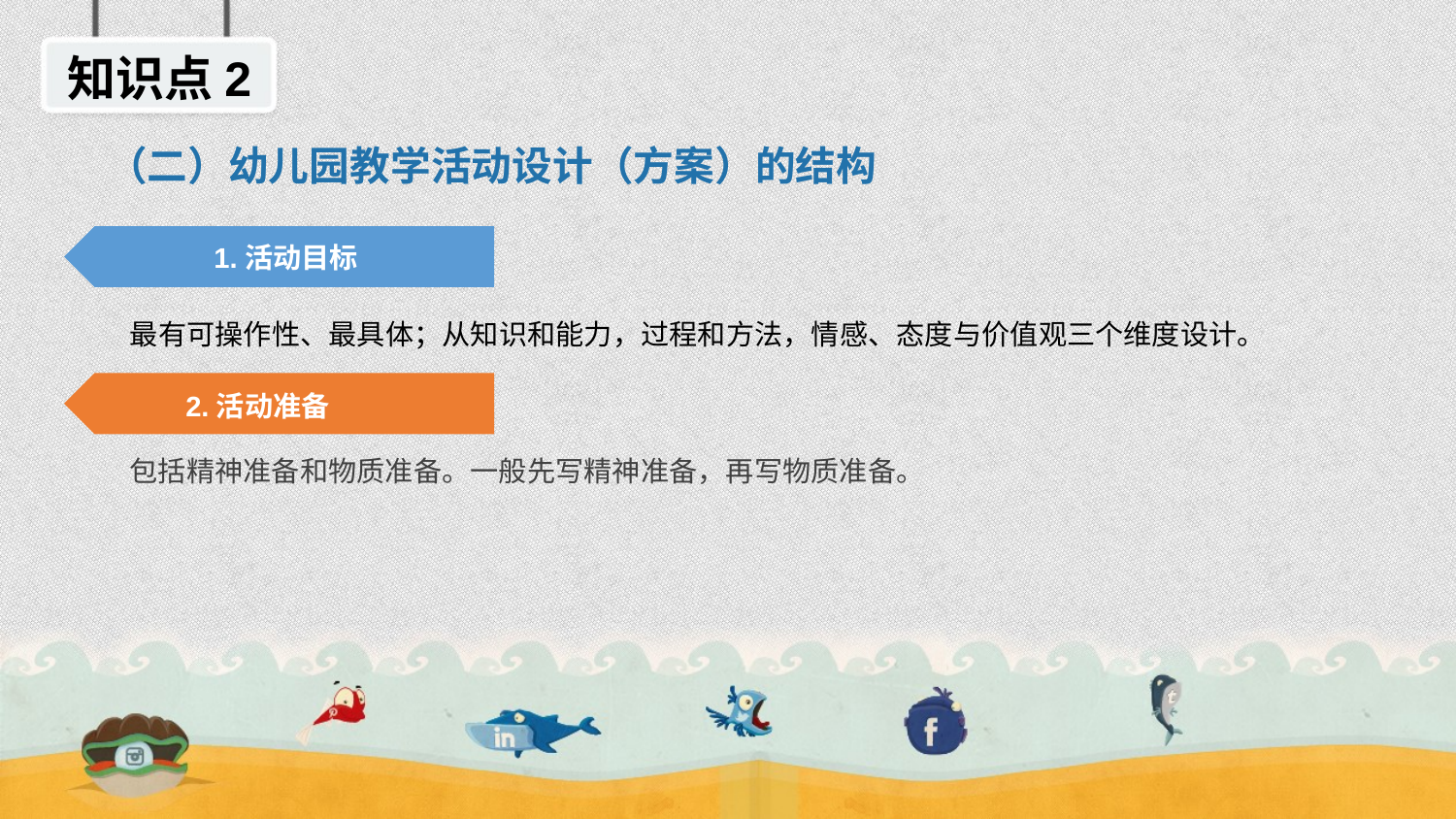

知识点2
（二）幼儿园教学活动设计（方案）的结构

1.活动目标
    最有可操作性、最具体；从知识和能力，过程和方法，情感、态度与价值观三个维度设计。

2.活动准备
    包括精神准备和物质准备。一般先写精神准备，再写物质准备。